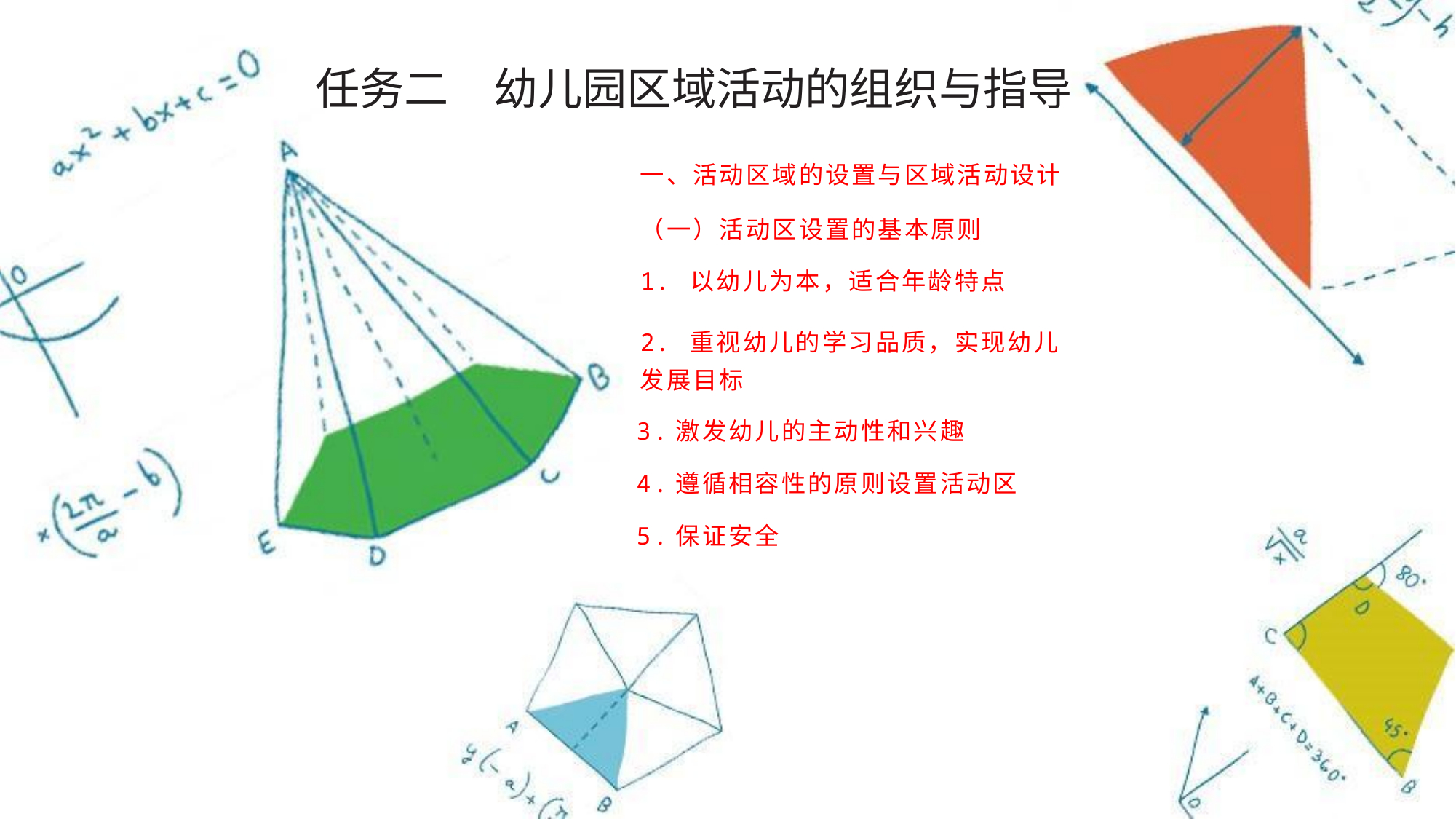

任务二　幼儿园区域活动的组织与指导
一、活动区域的设置与区域活动设计
（一）活动区设置的基本原则
1. 以幼儿为本，适合年龄特点
2. 重视幼儿的学习品质，实现幼儿发展目标
　3.激发幼儿的主动性和兴趣
　4.遵循相容性的原则设置活动区
　5.保证安全